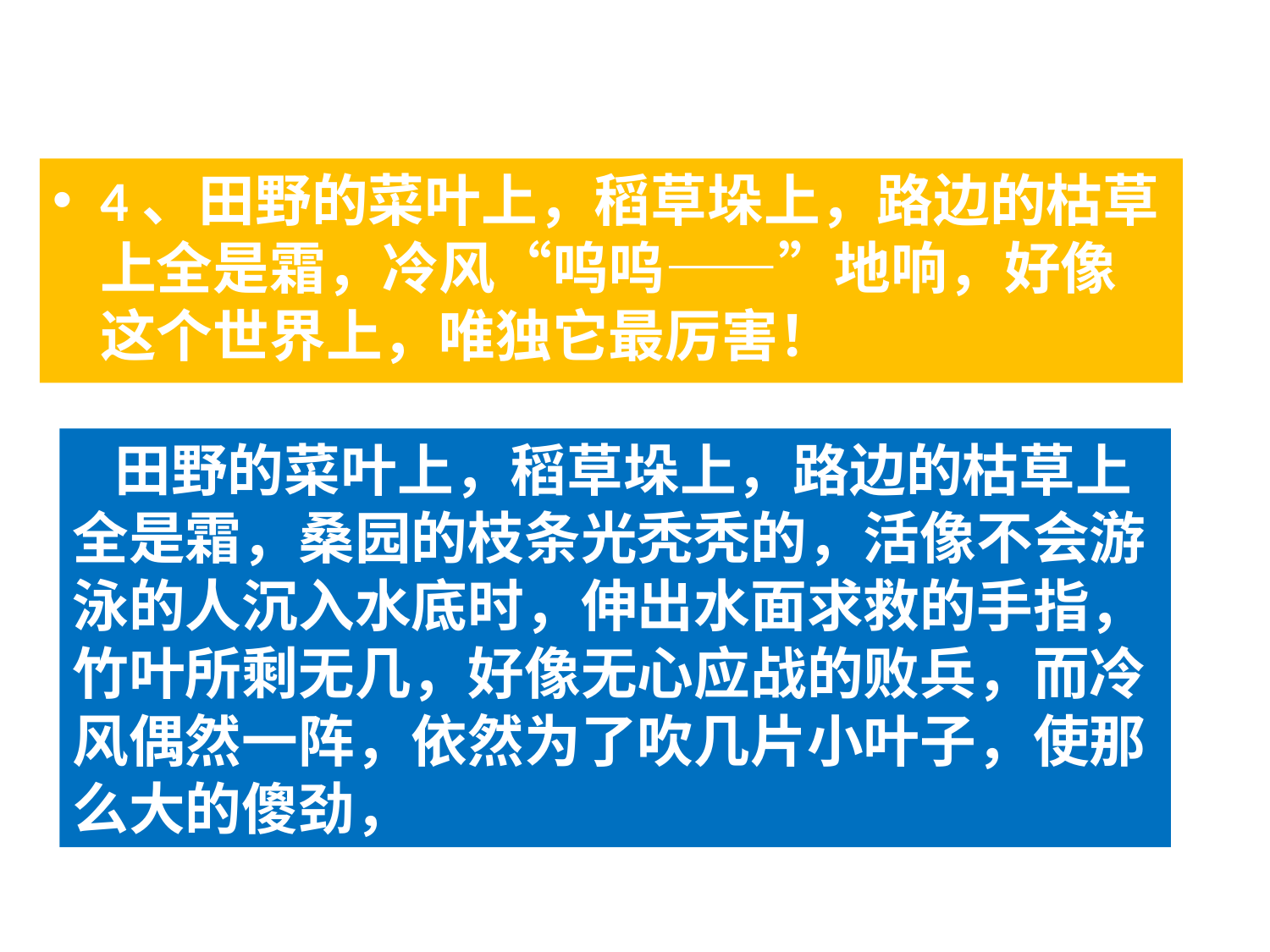

4、田野的菜叶上，稻草垛上，路边的枯草上全是霜，冷风“呜呜——”地响，好像这个世界上，唯独它最厉害！

田野的菜叶上，稻草垛上，路边的枯草上全是霜，桑园的枝条光秃秃的，活像不会游泳的人沉入水底时，伸出水面求救的手指，竹叶所剩无几，好像无心应战的败兵，而冷风偶然一阵，依然为了吹几片小叶子，使那么大的傻劲，